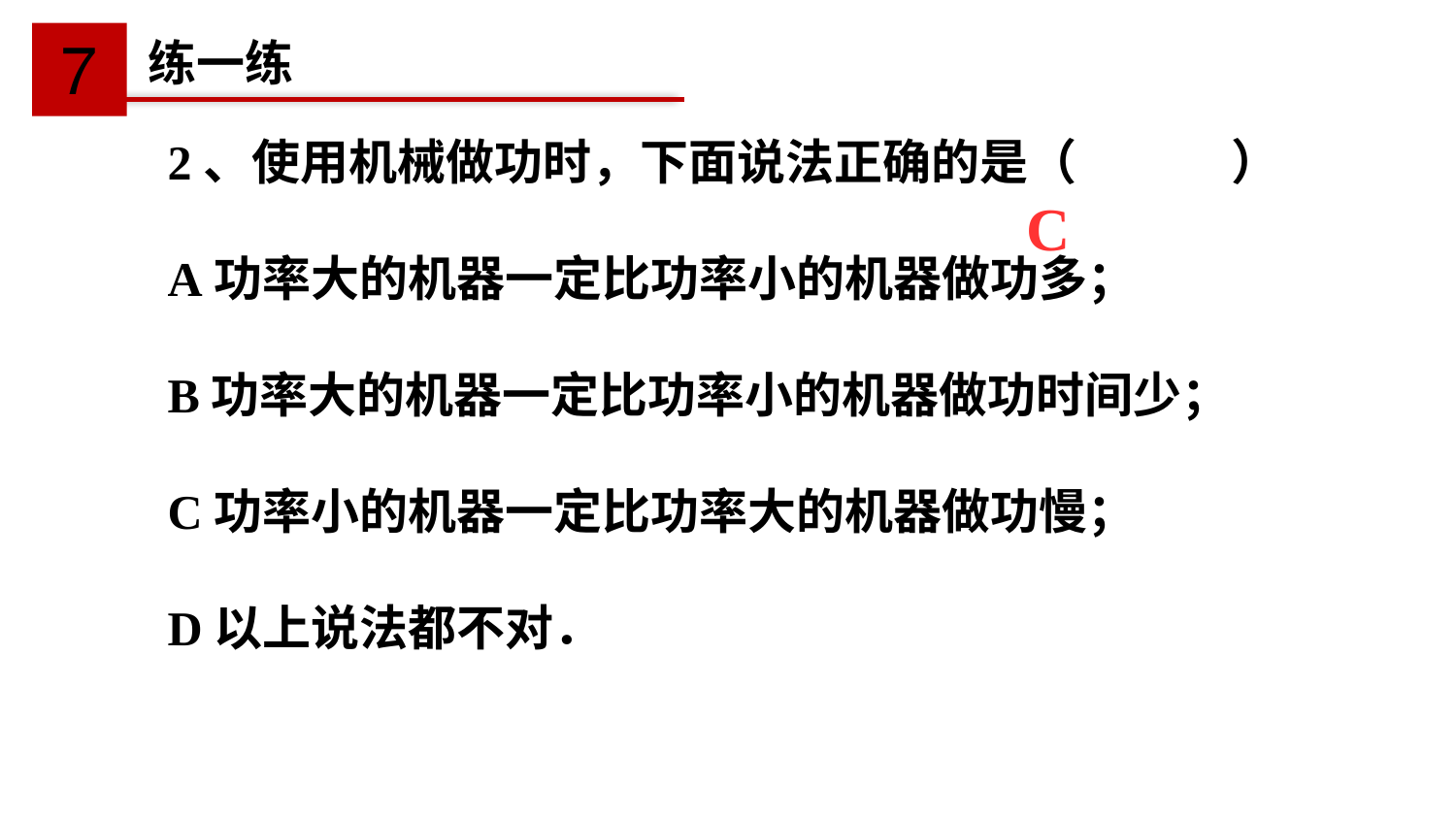

7
练一练
	C
2、使用机械做功时，下面说法正确的是（	       ）

A功率大的机器一定比功率小的机器做功多；

B功率大的机器一定比功率小的机器做功时间少；

C功率小的机器一定比功率大的机器做功慢；

D以上说法都不对．